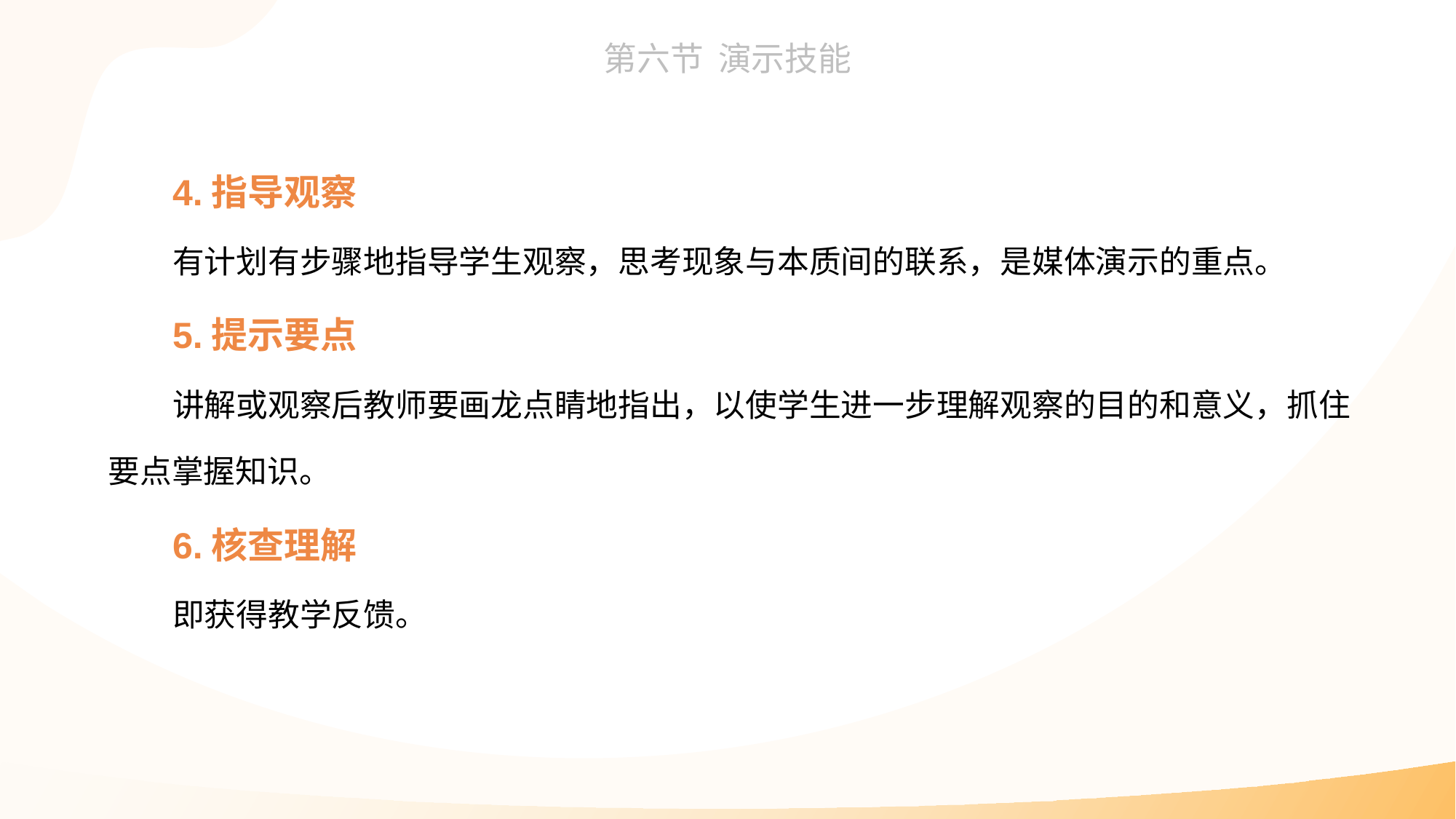

4.指导观察
有计划有步骤地指导学生观察，思考现象与本质间的联系，是媒体演示的重点。
5.提示要点
讲解或观察后教师要画龙点睛地指出，以使学生进一步理解观察的目的和意义，抓住要点掌握知识。
6.核查理解
即获得教学反馈。